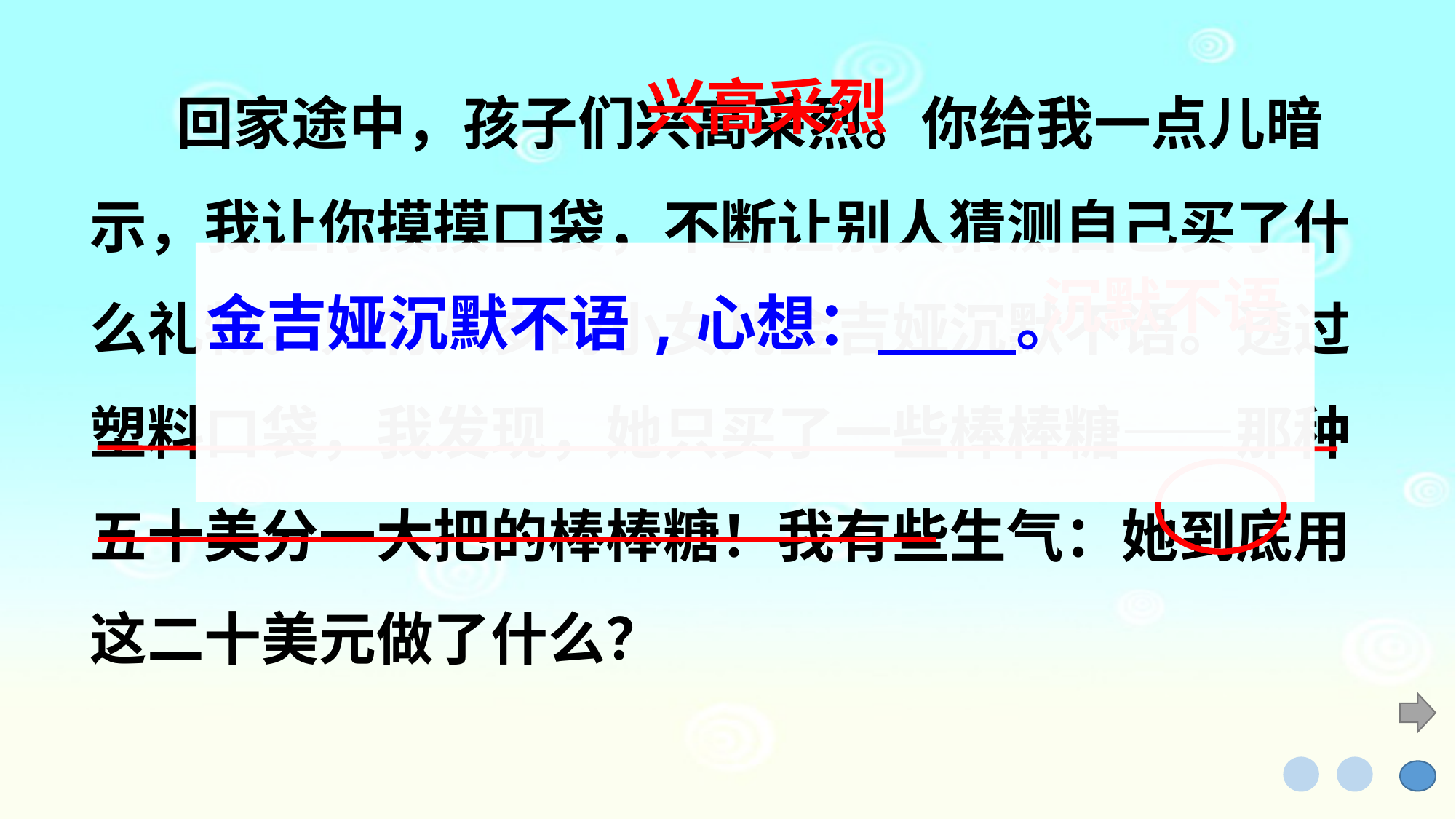

回家途中，孩子们兴高采烈。你给我一点儿暗示，我让你摸摸口袋，不断让别人猜测自己买了什么礼物。只有八岁的小女儿金吉娅沉默不语。透过塑料口袋，我发现，她只买了一些棒棒糖——那种五十美分一大把的棒棒糖！我有些生气：她到底用这二十美元做了什么？

兴高采烈
金吉娅沉默不语,心想：          。

沉默不语